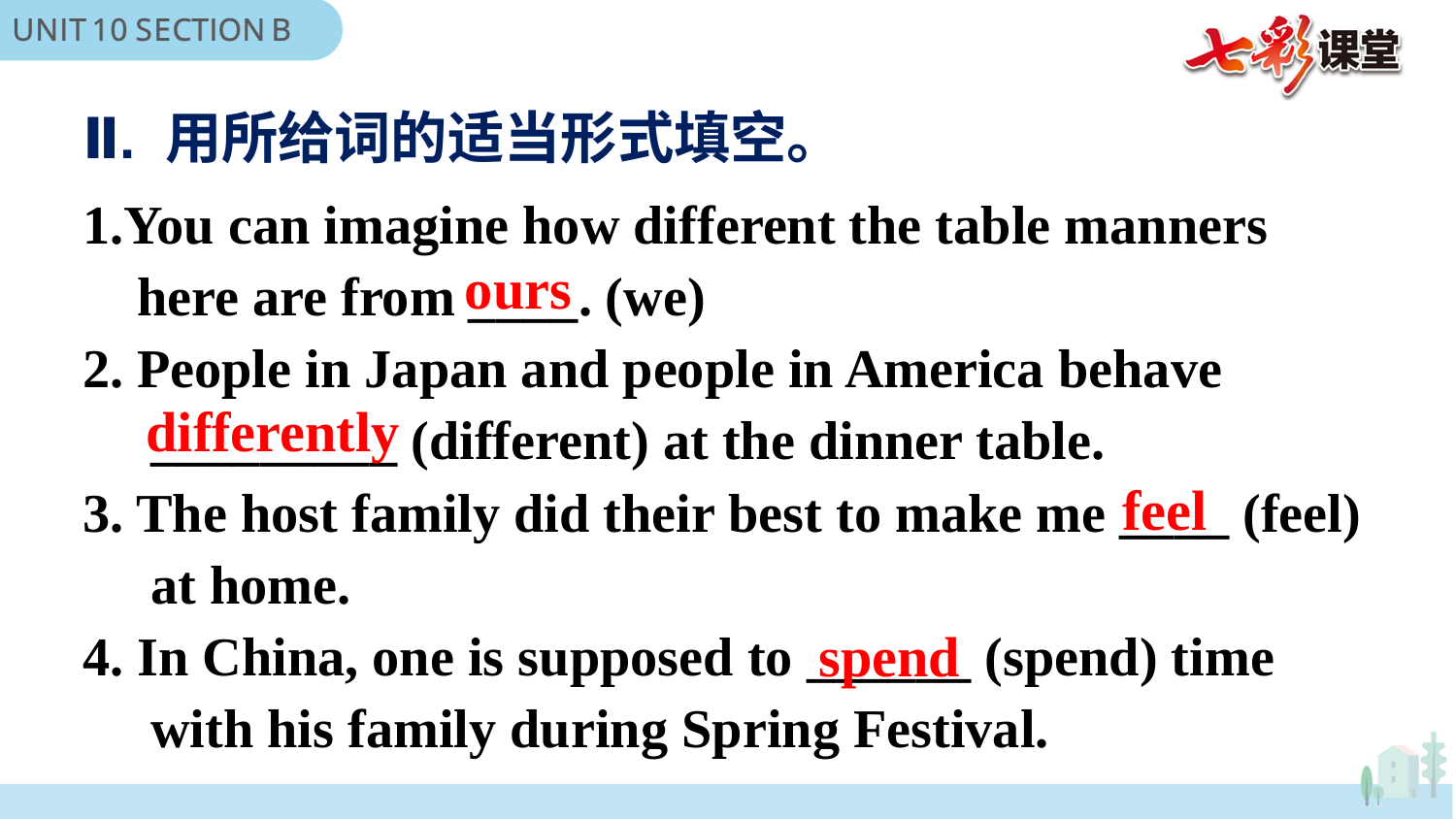

Ⅱ. 用所给词的适当形式填空。
You can imagine how different the table manners
    here are from ____. (we)
2. People in Japan and people in America behave
     _________ (different) at the dinner table.
3. The host family did their best to make me ____ (feel)
     at home.
4. In China, one is supposed to ______ (spend) time
     with his family during Spring Festival.
ours
differently
feel
spend